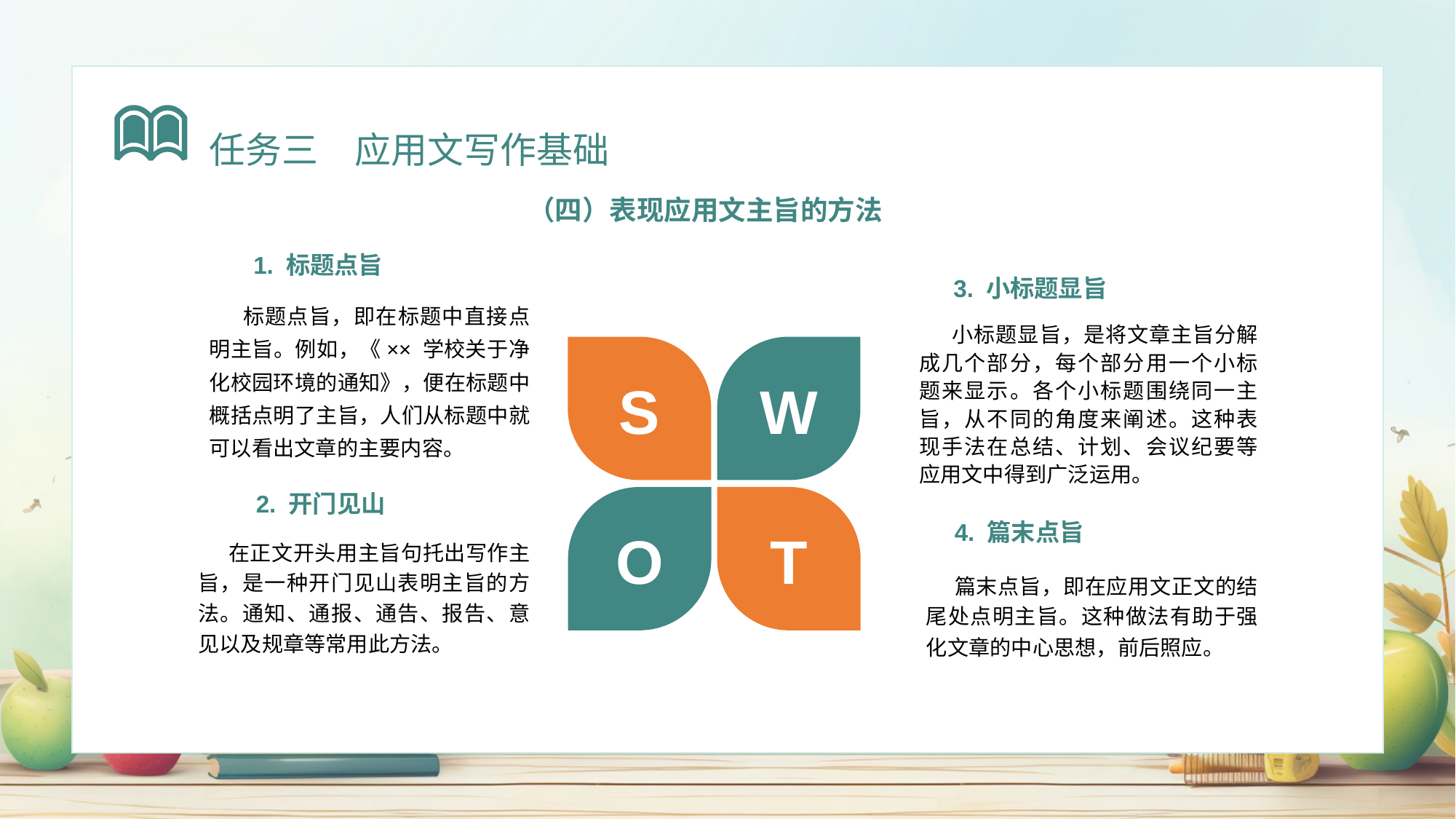

任务三　应用文写作基础

（四）表现应用文主旨的方法
1. 标题点旨
     标题点旨，即在标题中直接点明主旨。例如，《×× 学校关于净化校园环境的通知》，便在标题中概括点明了主旨，人们从标题中就可以看出文章的主要内容。
3. 小标题显旨
      小标题显旨，是将文章主旨分解成几个部分，每个部分用一个小标题来显示。各个小标题围绕同一主旨，从不同的角度来阐述。这种表现手法在总结、计划、会议纪要等应用文中得到广泛运用。

S

W
2. 开门见山
     在正文开头用主旨句托出写作主旨，是一种开门见山表明主旨的方法。通知、通报、通告、报告、意见以及规章等常用此方法。

O

T
4. 篇末点旨
      篇末点旨，即在应用文正文的结尾处点明主旨。这种做法有助于强化文章的中心思想，前后照应。